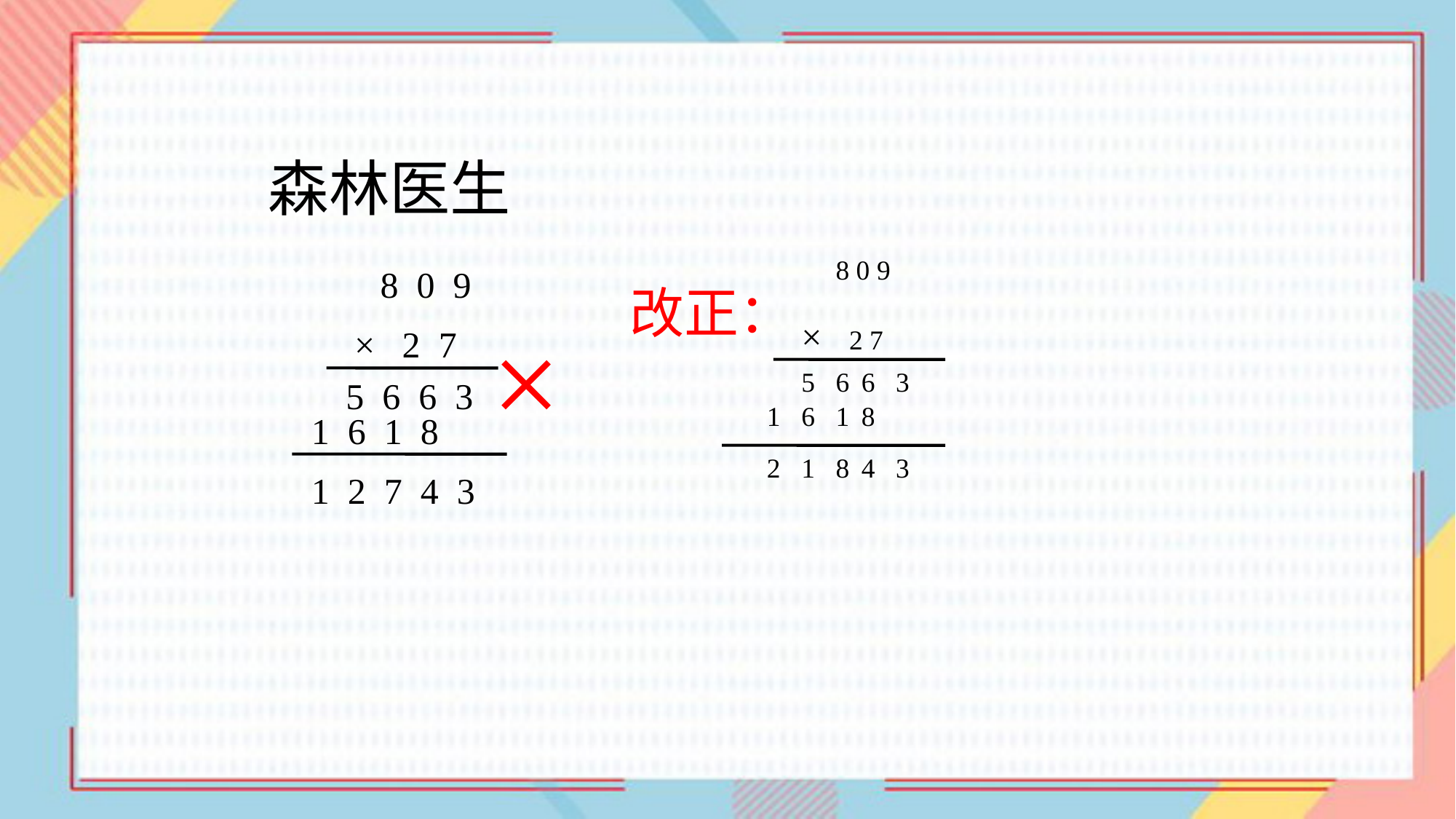

森林医生
8 0 9
8  0  9
改正：
×
×   2 7
×   2  7

5
6
6
3

5  6  6  3
1
6
1
8
1  6  1  8

2
1
8
4
3

1  2  7  4  3